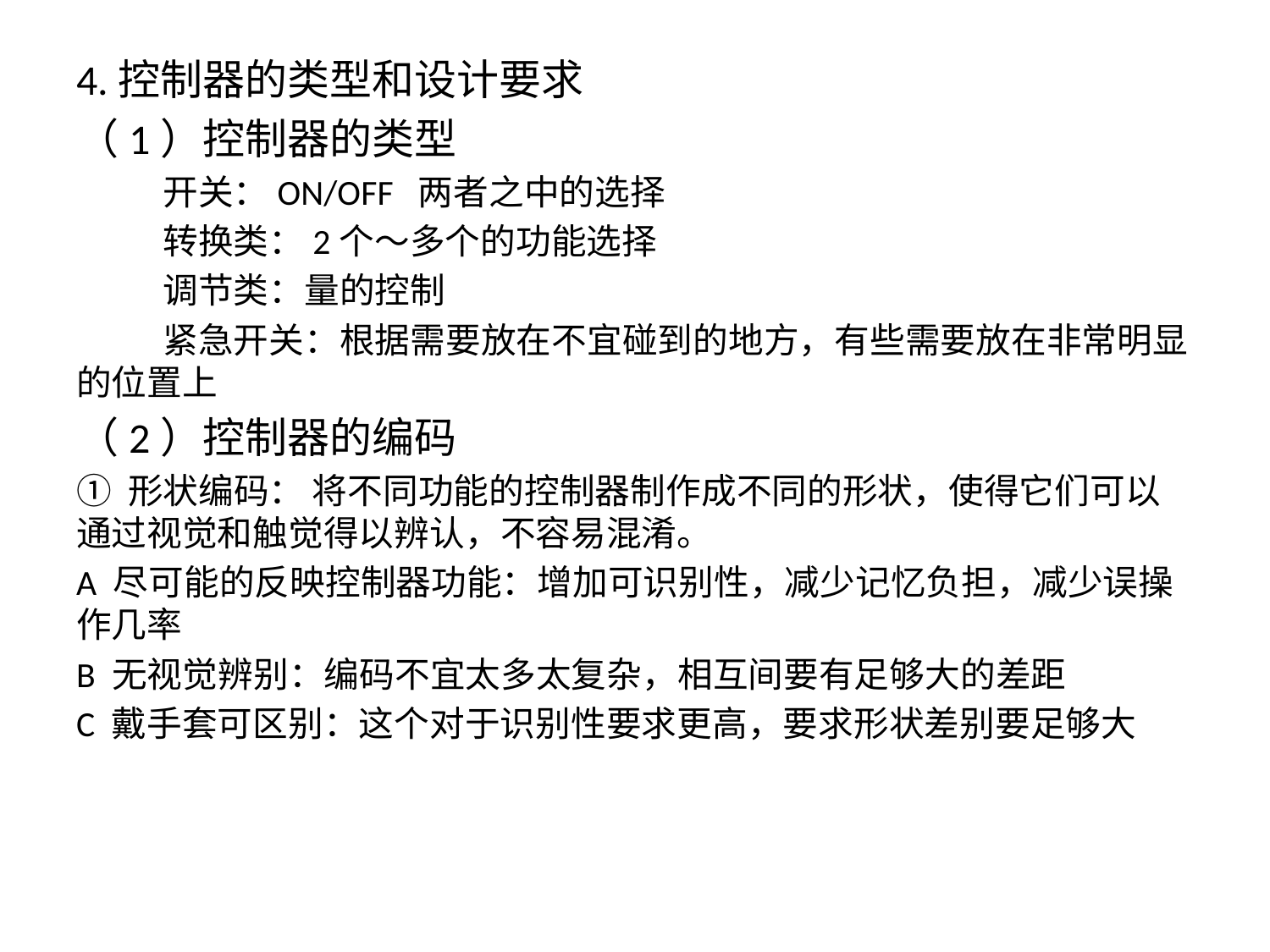

4.控制器的类型和设计要求
（1）控制器的类型
          开关：ON/OFF  两者之中的选择
          转换类：2个～多个的功能选择
          调节类：量的控制
          紧急开关：根据需要放在不宜碰到的地方，有些需要放在非常明显的位置上
（2）控制器的编码
① 形状编码： 将不同功能的控制器制作成不同的形状，使得它们可以通过视觉和触觉得以辨认，不容易混淆。
A 尽可能的反映控制器功能：增加可识别性，减少记忆负担，减少误操作几率
B 无视觉辨别：编码不宜太多太复杂，相互间要有足够大的差距
C 戴手套可区别：这个对于识别性要求更高，要求形状差别要足够大